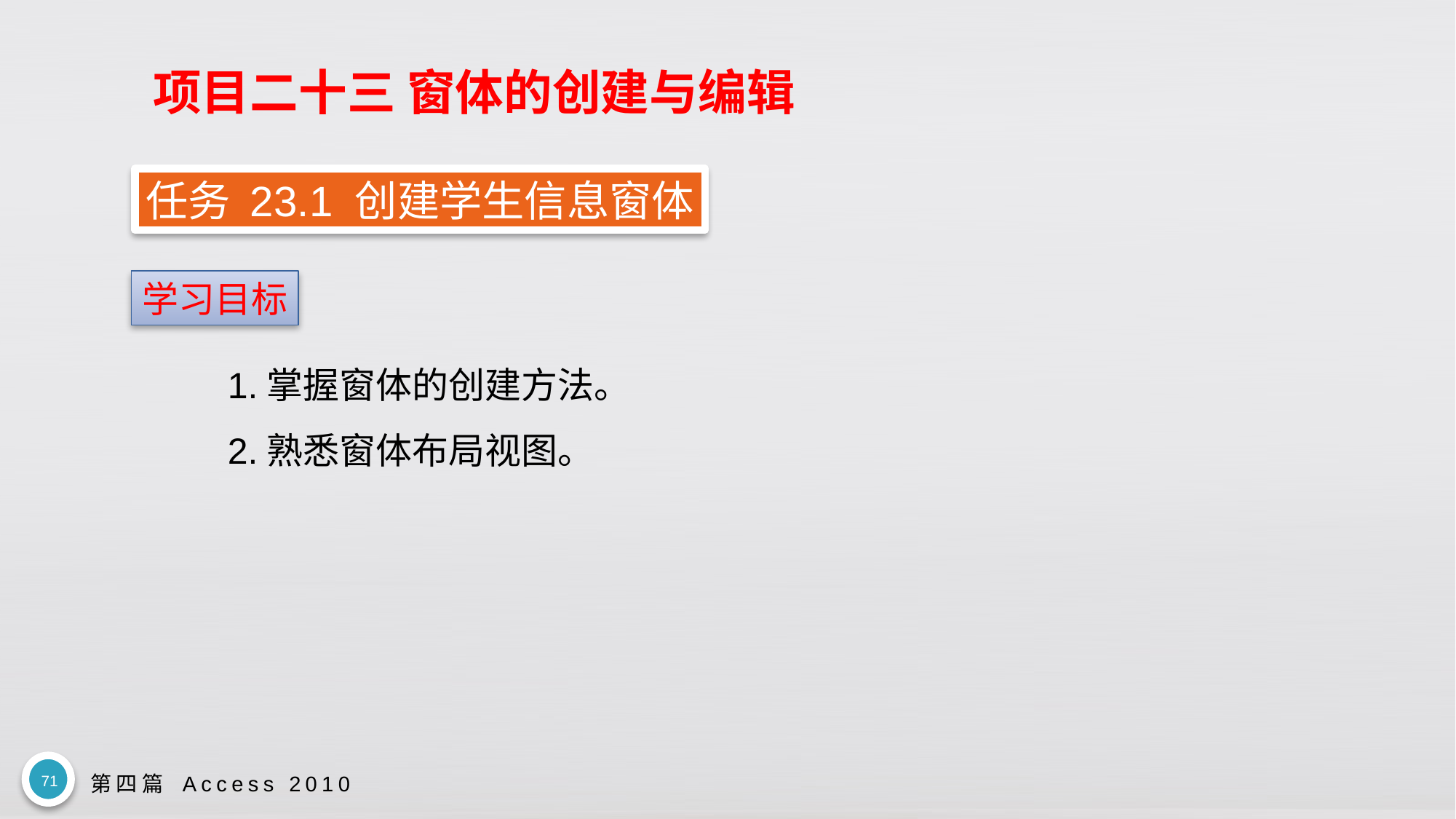

# 项目二十三 窗体的创建与编辑
任务 23.1 创建学生信息窗体
学习目标
1.掌握窗体的创建方法。
2.熟悉窗体布局视图。
71